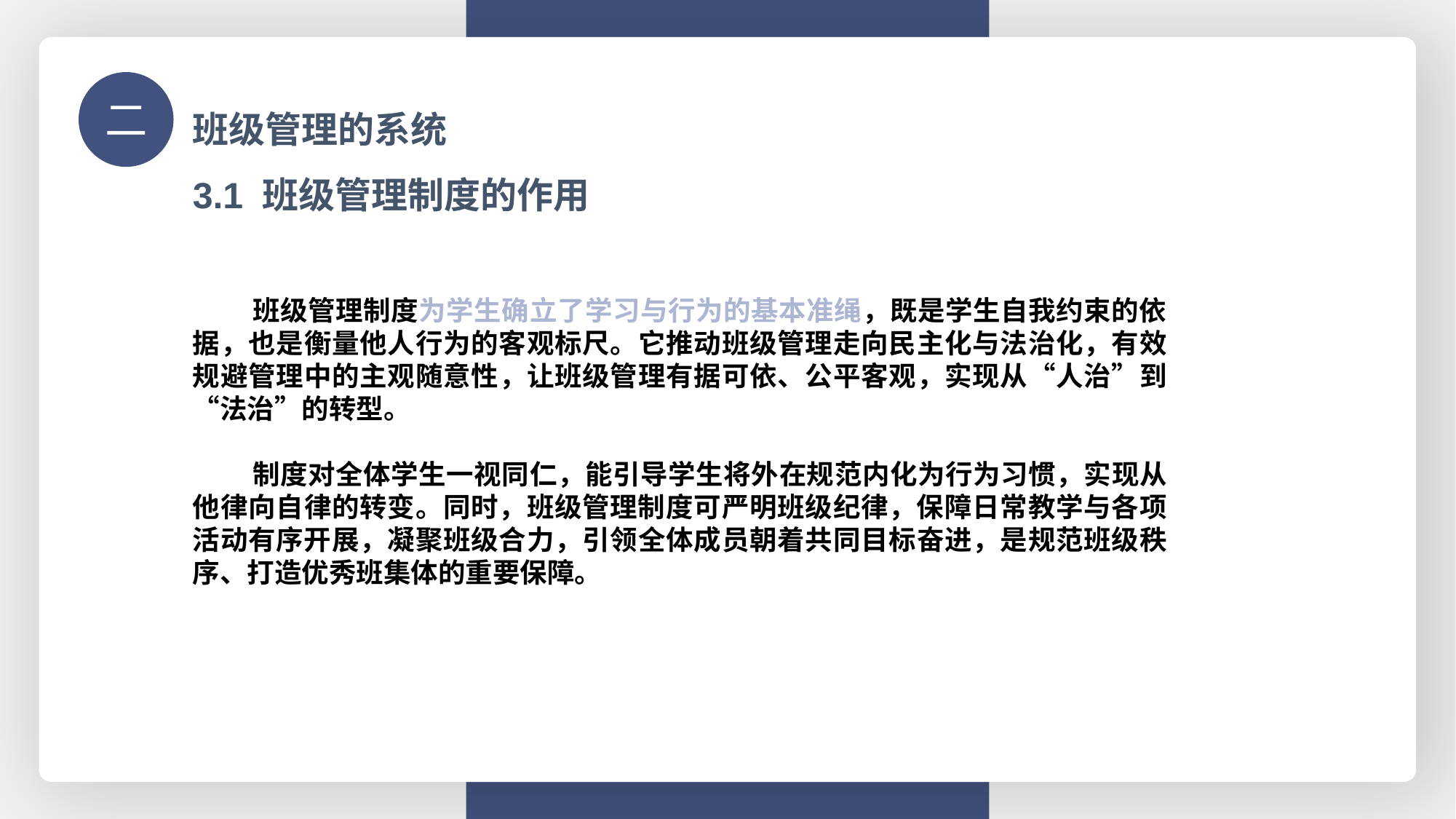

班级管理的系统
二
3.1 班级管理制度的作用
        班级管理制度为学生确立了学习与行为的基本准绳，既是学生自我约束的依据，也是衡量他人行为的客观标尺。它推动班级管理走向民主化与法治化，有效规避管理中的主观随意性，让班级管理有据可依、公平客观，实现从“人治”到“法治”的转型。

        制度对全体学生一视同仁，能引导学生将外在规范内化为行为习惯，实现从他律向自律的转变。同时，班级管理制度可严明班级纪律，保障日常教学与各项活动有序开展，凝聚班级合力，引领全体成员朝着共同目标奋进，是规范班级秩序、打造优秀班集体的重要保障。